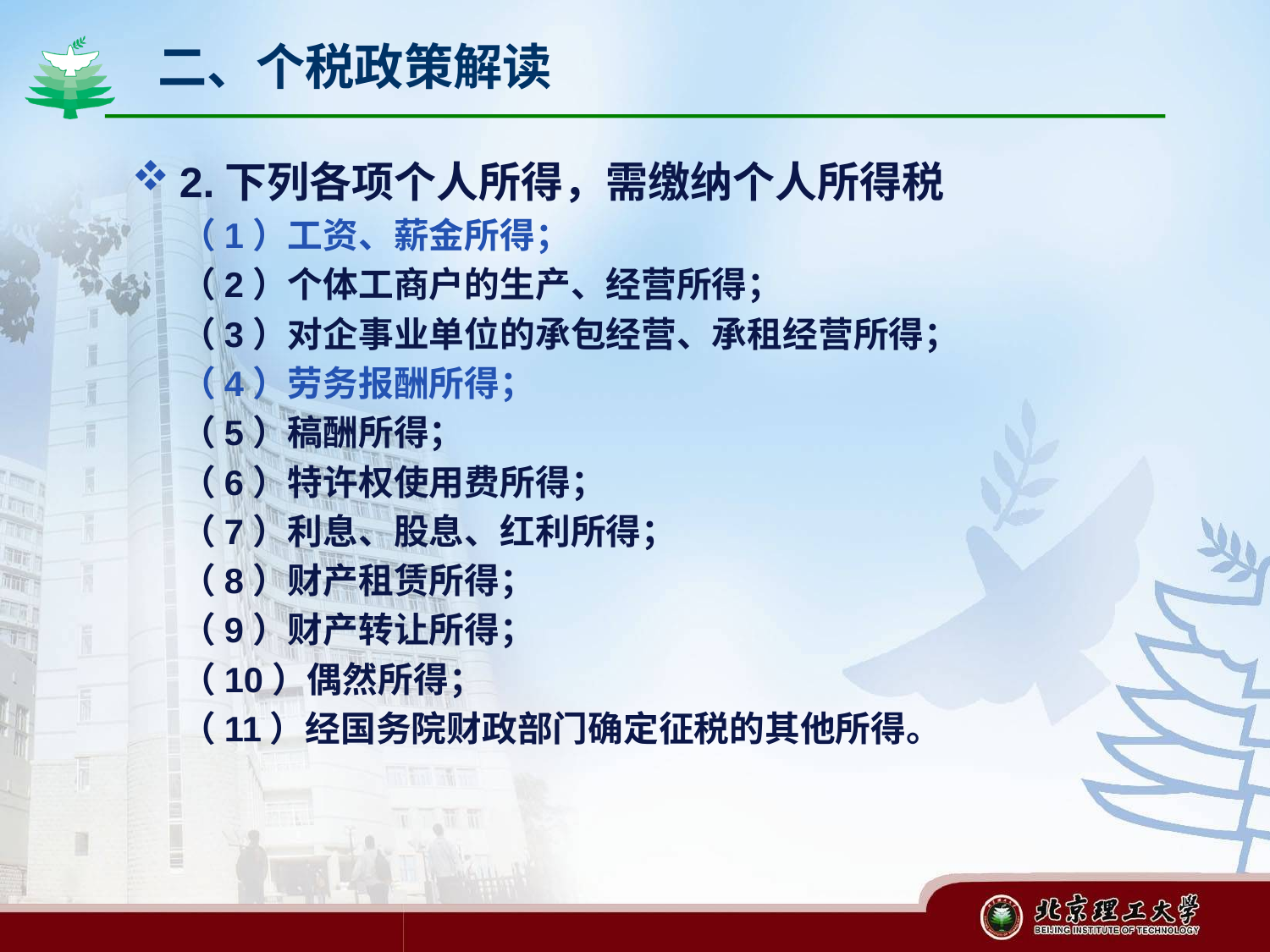

# 二、个税政策解读
2.下列各项个人所得，需缴纳个人所得税
     （1）工资、薪金所得；
     （2）个体工商户的生产、经营所得；
     （3）对企事业单位的承包经营、承租经营所得；
     （4）劳务报酬所得；
     （5）稿酬所得；
     （6）特许权使用费所得；
     （7）利息、股息、红利所得；
     （8）财产租赁所得；
     （9）财产转让所得；
     （10）偶然所得；
     （11）经国务院财政部门确定征税的其他所得。